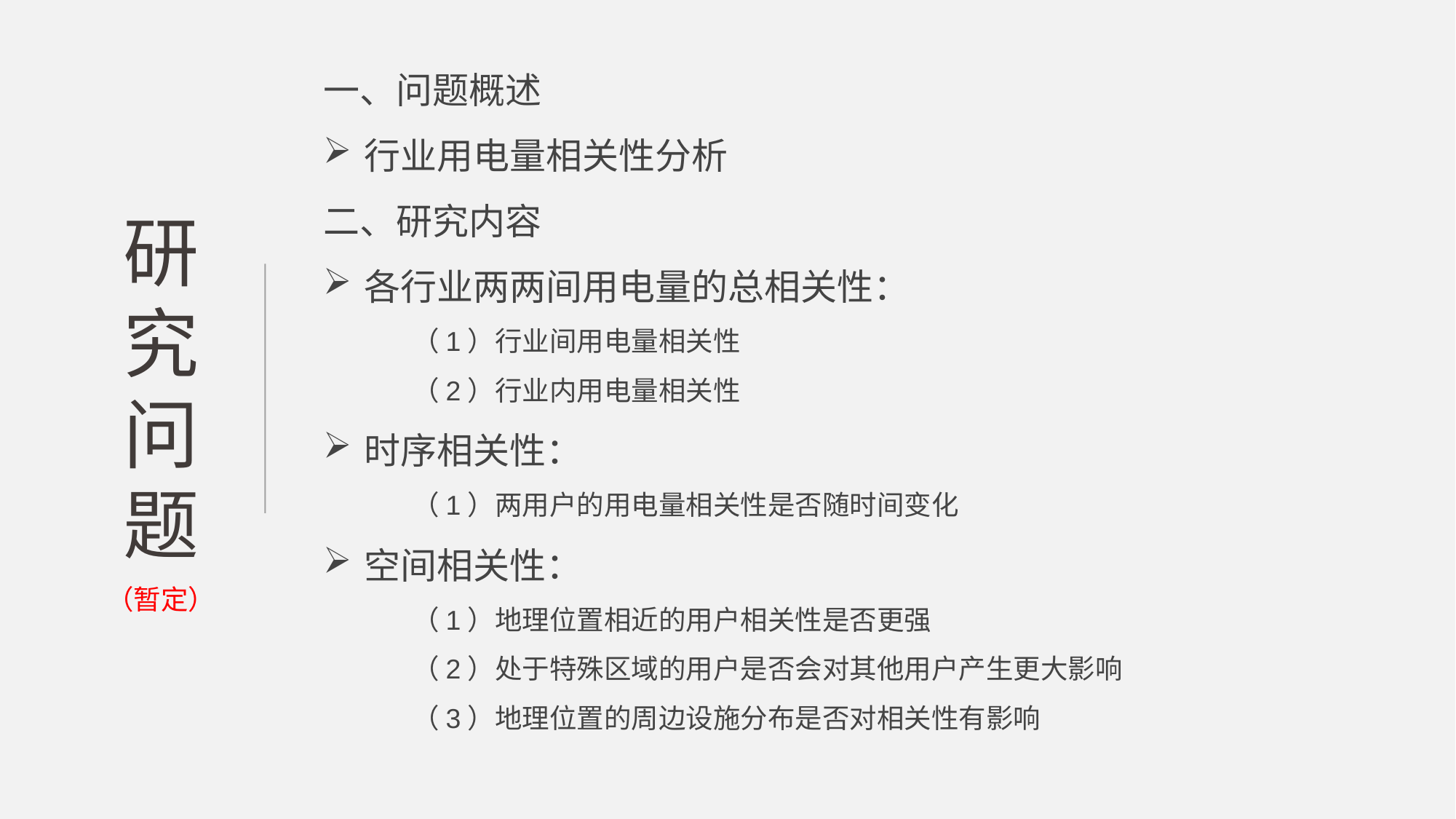

一、问题概述
行业用电量相关性分析
二、研究内容
各行业两两间用电量的总相关性：
（1）行业间用电量相关性
（2）行业内用电量相关性
时序相关性：
（1）两用户的用电量相关性是否随时间变化
空间相关性：
（1）地理位置相近的用户相关性是否更强
（2）处于特殊区域的用户是否会对其他用户产生更大影响
（3）地理位置的周边设施分布是否对相关性有影响
研究问题

（暂定）